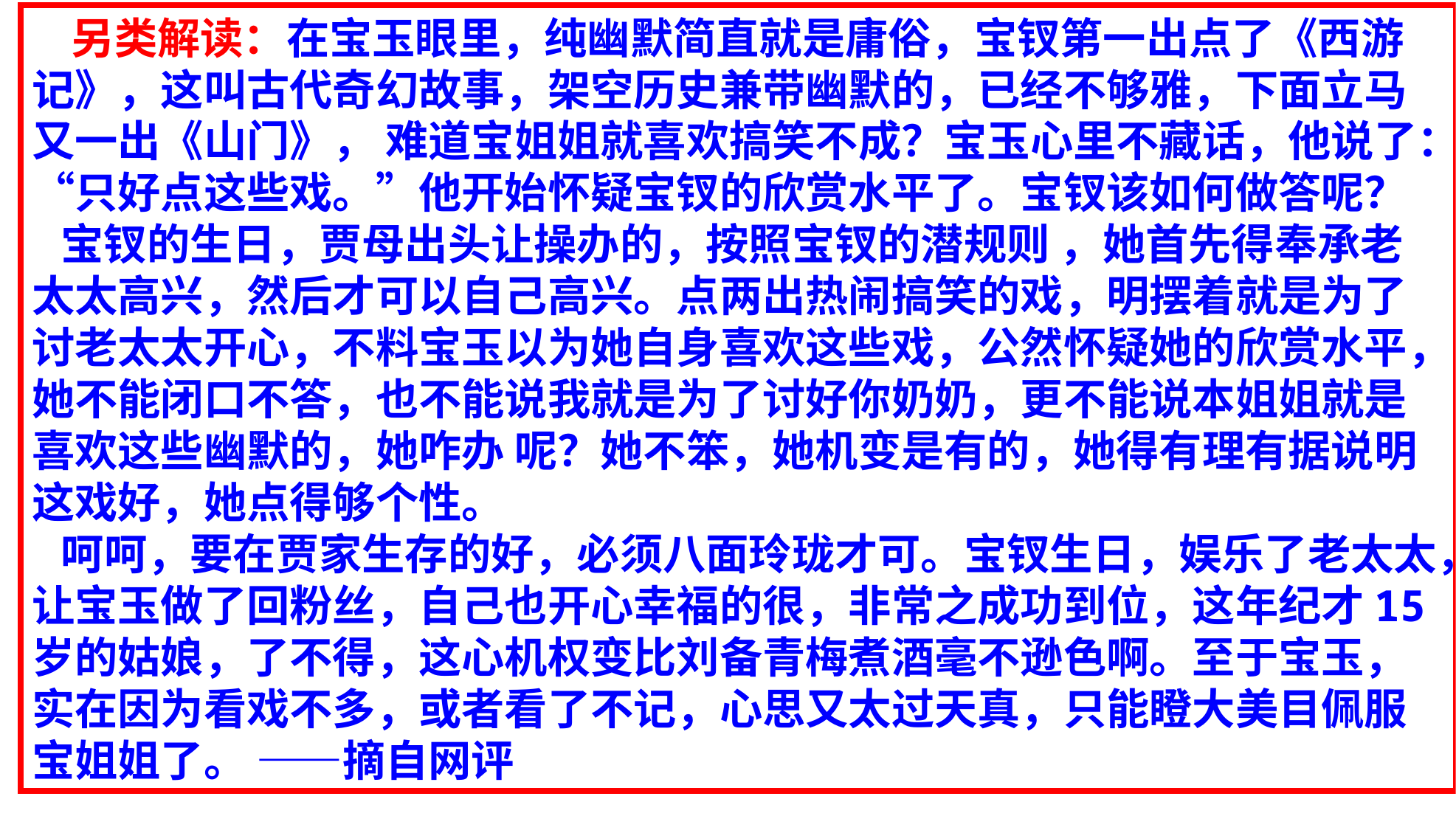

另类解读：在宝玉眼里，纯幽默简直就是庸俗，宝钗第一出点了《西游记》，这叫古代奇幻故事，架空历史兼带幽默的，已经不够雅，下面立马又一出《山门》， 难道宝姐姐就喜欢搞笑不成？宝玉心里不藏话，他说了：“只好点这些戏。”他开始怀疑宝钗的欣赏水平了。宝钗该如何做答呢？
   宝钗的生日，贾母出头让操办的，按照宝钗的潜规则 ，她首先得奉承老太太高兴，然后才可以自己高兴。点两出热闹搞笑的戏，明摆着就是为了讨老太太开心，不料宝玉以为她自身喜欢这些戏，公然怀疑她的欣赏水平，她不能闭口不答，也不能说我就是为了讨好你奶奶，更不能说本姐姐就是喜欢这些幽默的，她咋办 呢？她不笨，她机变是有的，她得有理有据说明这戏好，她点得够个性。
   呵呵，要在贾家生存的好，必须八面玲珑才可。宝钗生日，娱乐了老太太，让宝玉做了回粉丝，自己也开心幸福的很，非常之成功到位，这年纪才15岁的姑娘，了不得，这心机权变比刘备青梅煮酒毫不逊色啊。至于宝玉，实在因为看戏不多，或者看了不记，心思又太过天真，只能瞪大美目佩服宝姐姐了。 ——摘自网评